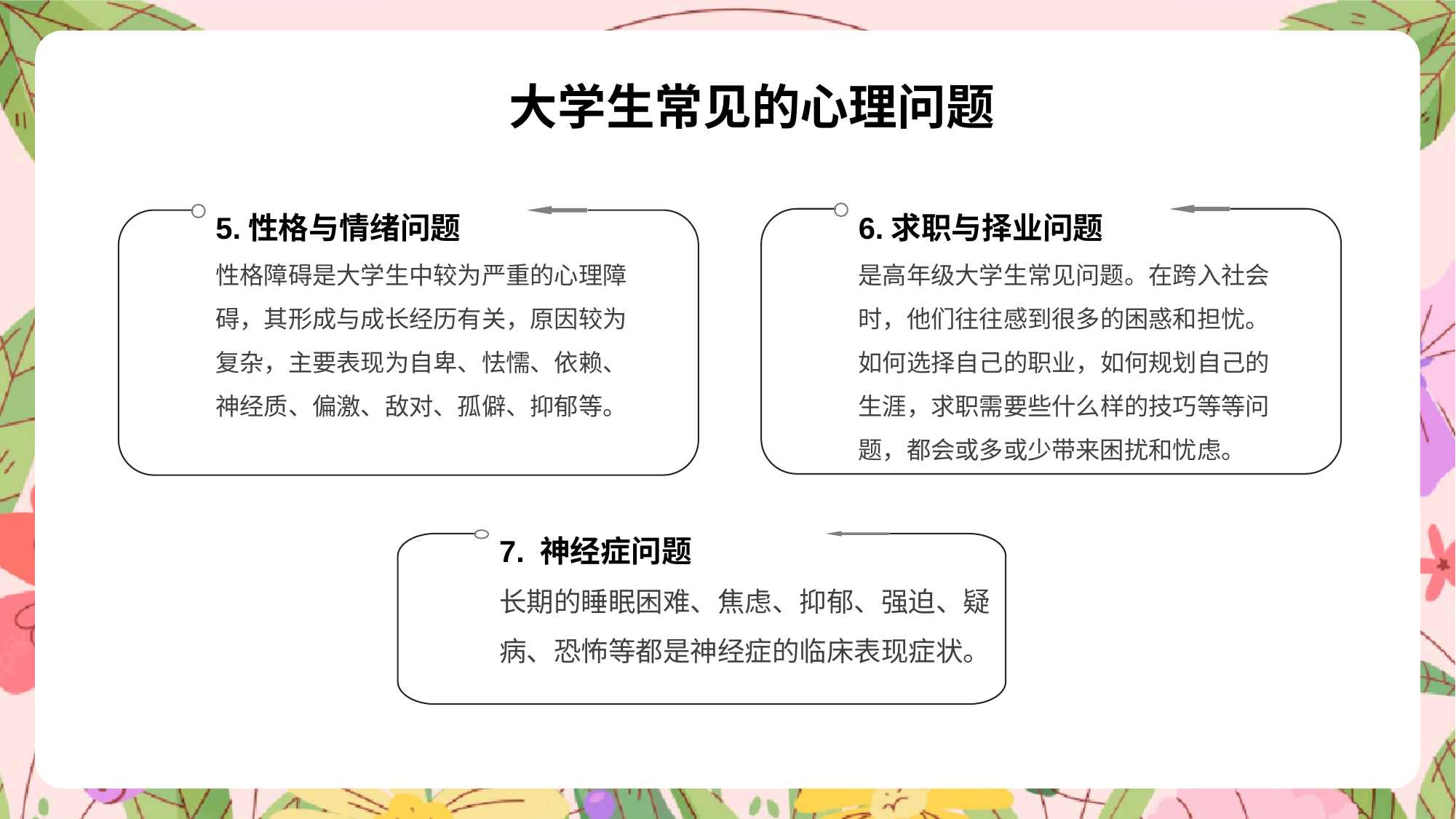

大学生常见的心理问题
5.性格与情绪问题
性格障碍是大学生中较为严重的心理障碍，其形成与成长经历有关，原因较为复杂，主要表现为自卑、怯懦、依赖、神经质、偏激、敌对、孤僻、抑郁等。
6.求职与择业问题
是高年级大学生常见问题。在跨入社会时，他们往往感到很多的困惑和担忧。如何选择自己的职业，如何规划自己的生涯，求职需要些什么样的技巧等等问题，都会或多或少带来困扰和忧虑。

7. 神经症问题
长期的睡眠困难、焦虑、抑郁、强迫、疑病、恐怖等都是神经症的临床表现症状。